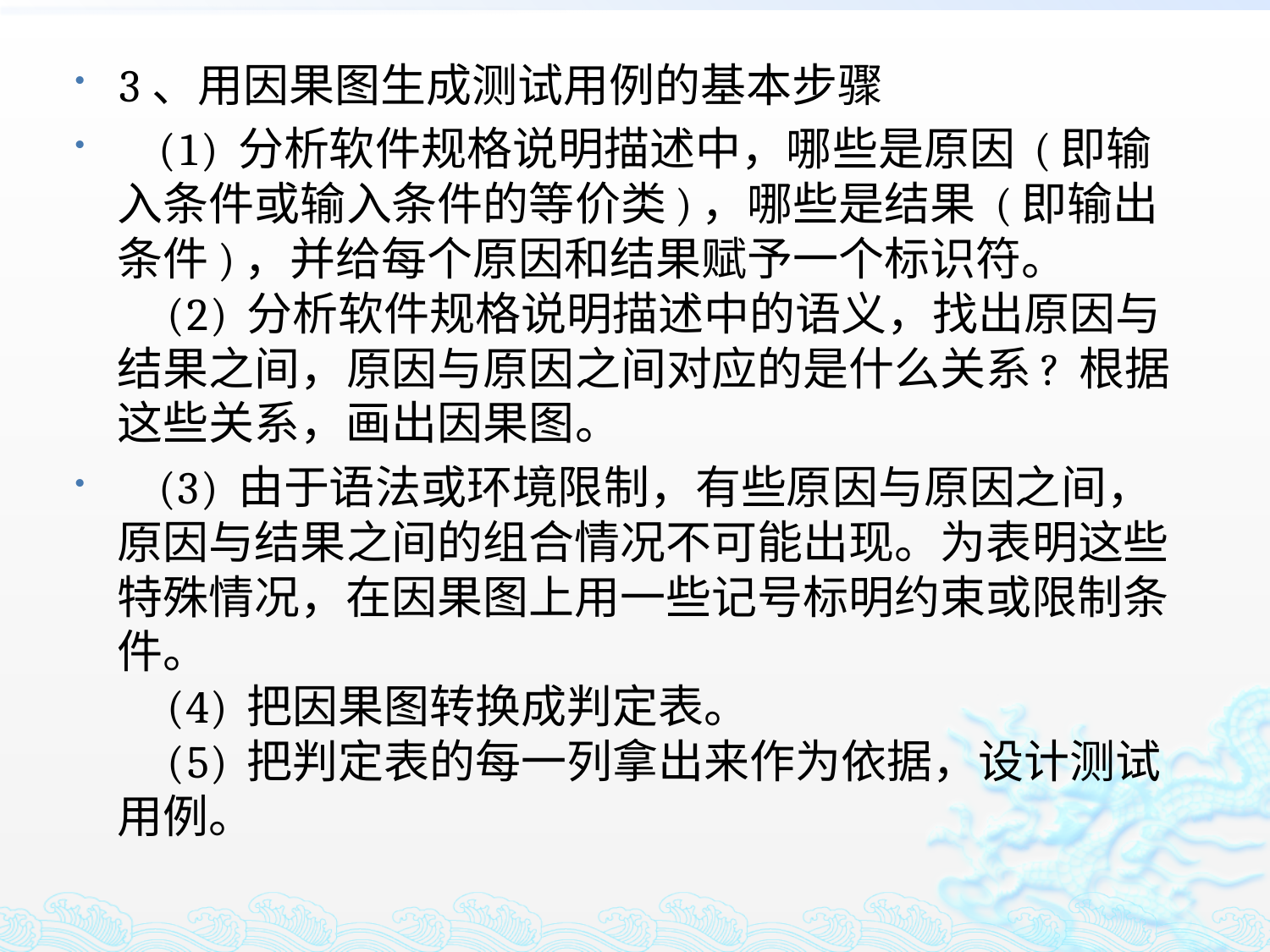

3、用因果图生成测试用例的基本步骤
    (1) 分析软件规格说明描述中，哪些是原因 (即输入条件或输入条件的等价类)，哪些是结果 (即输出条件)，并给每个原因和结果赋予一个标识符。
    (2) 分析软件规格说明描述中的语义，找出原因与结果之间，原因与原因之间对应的是什么关系? 根据这些关系，画出因果图。
    (3) 由于语法或环境限制，有些原因与原因之间，原因与结果之间的组合情况不可能出现。为表明这些特殊情况，在因果图上用一些记号标明约束或限制条件。
    (4) 把因果图转换成判定表。
    (5) 把判定表的每一列拿出来作为依据，设计测试用例。